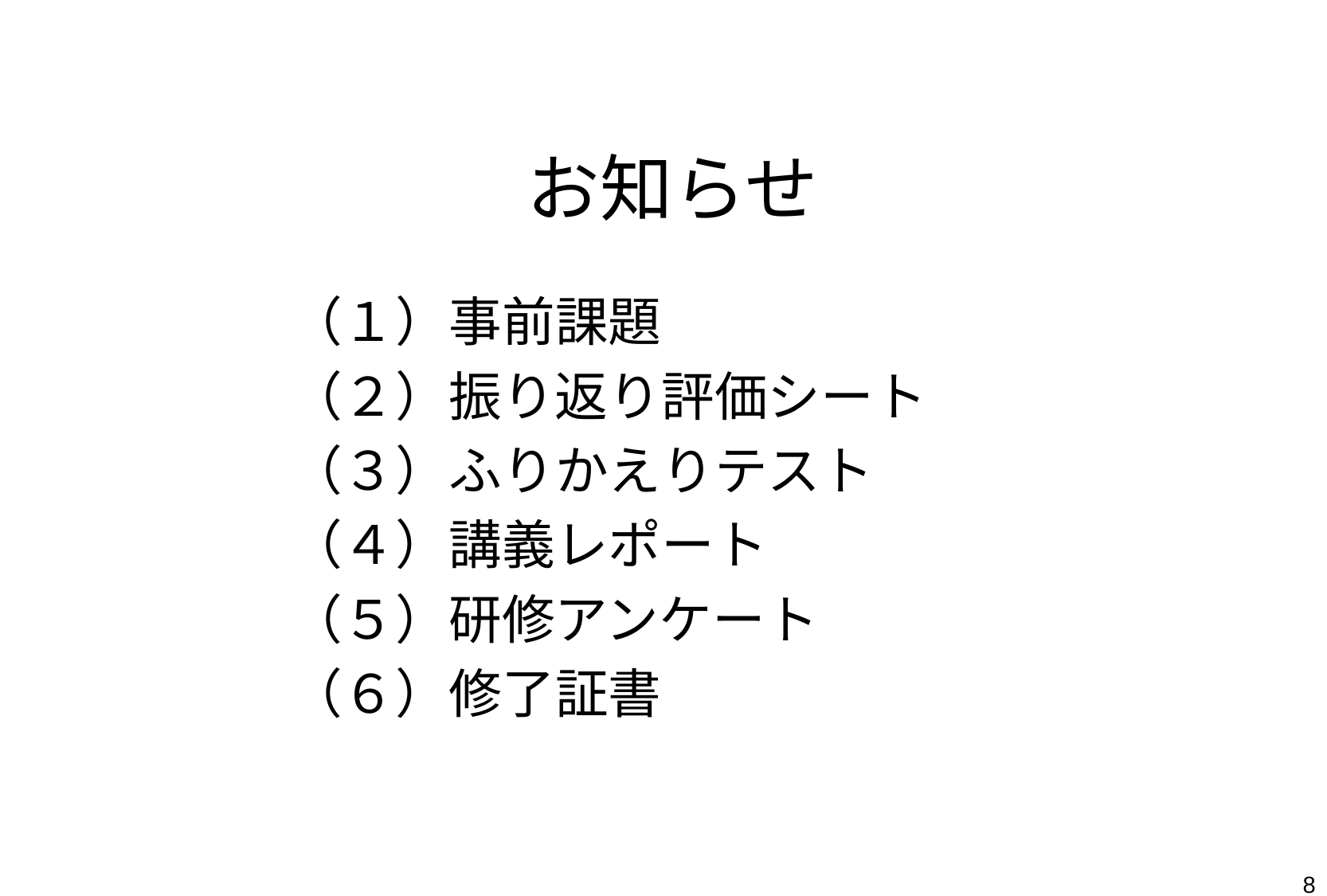

# お知らせ
（１）事前課題
（２）振り返り評価シート
（３）ふりかえりテスト
（４）講義レポート
（５）研修アンケート
（６）修了証書
8